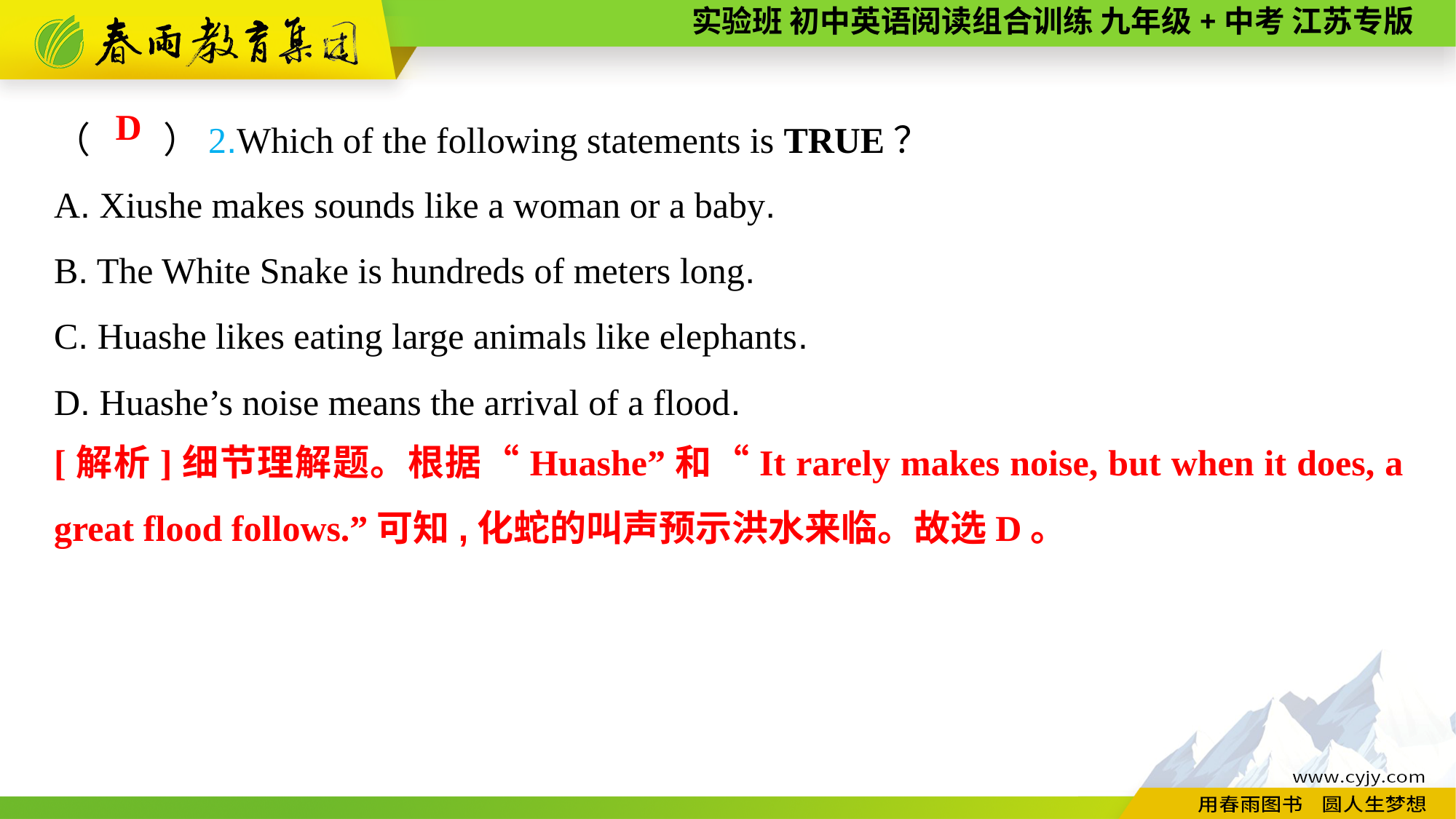

（　　）2.Which of the following statements is TRUE？
A. Xiushe makes sounds like a woman or a baby.
B. The White Snake is hundreds of meters long.
C. Huashe likes eating large animals like elephants.
D. Huashe’s noise means the arrival of a flood.
D
[解析]细节理解题。根据“Huashe”和“It rarely makes noise, but when it does, a great flood follows.”可知,化蛇的叫声预示洪水来临。故选D。